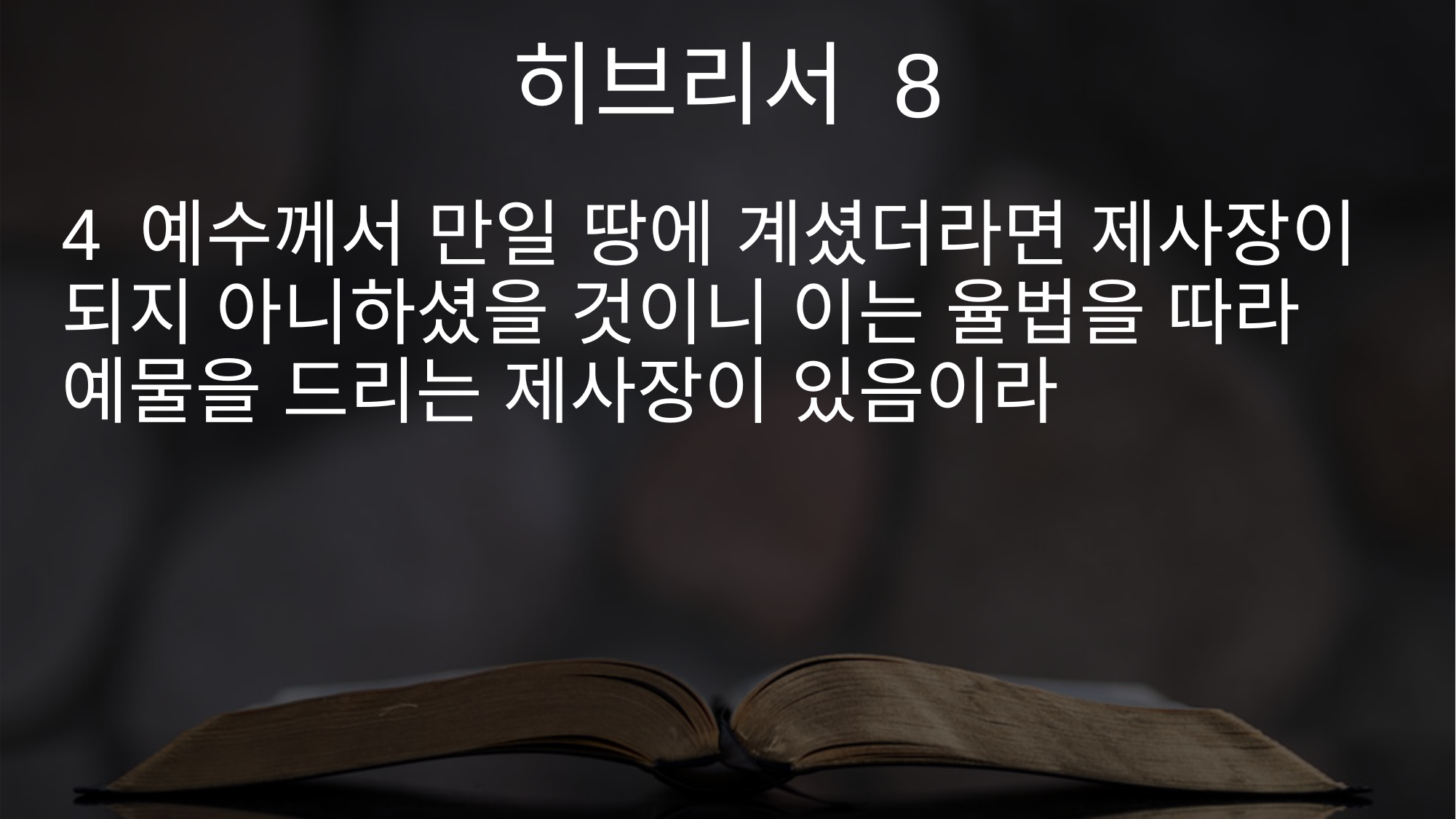

히브리서 8
4 예수께서 만일 땅에 계셨더라면 제사장이 되지 아니하셨을 것이니 이는 율법을 따라 예물을 드리는 제사장이 있음이라